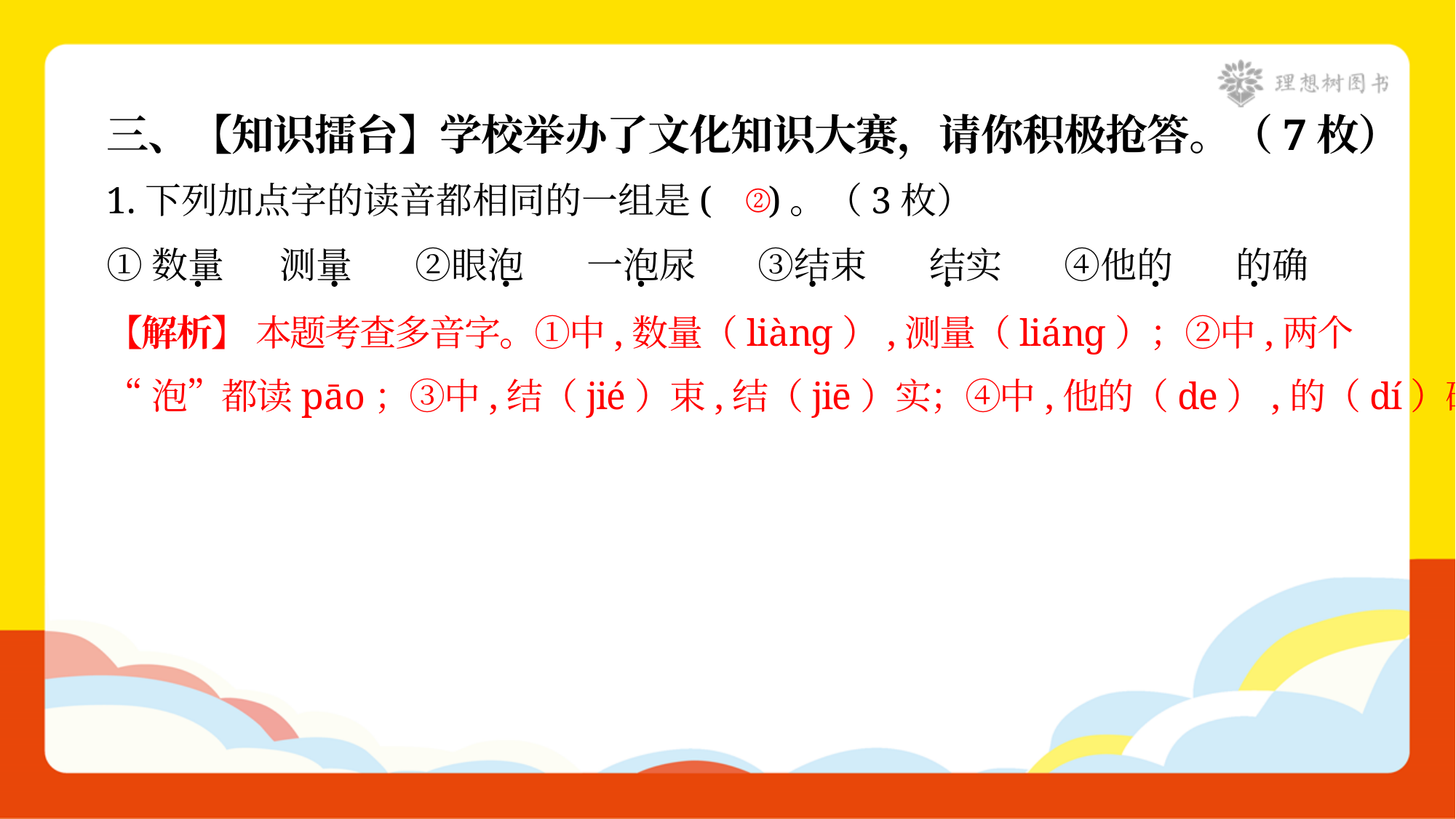

三、【知识擂台】学校举办了文化知识大赛，请你积极抢答。（7枚）
②
1.下列加点字的读音都相同的一组是(      )。（3枚）
①数量	测量	②眼泡	一泡尿	③结束	结实	④他的	的确

【解析】 本题考查多音字。①中,数量（liànɡ）,测量（liánɡ）；②中,两个
“泡”都读pāo；③中,结（jié）束,结（jiē）实；④中,他的（de）,的（dí）确。